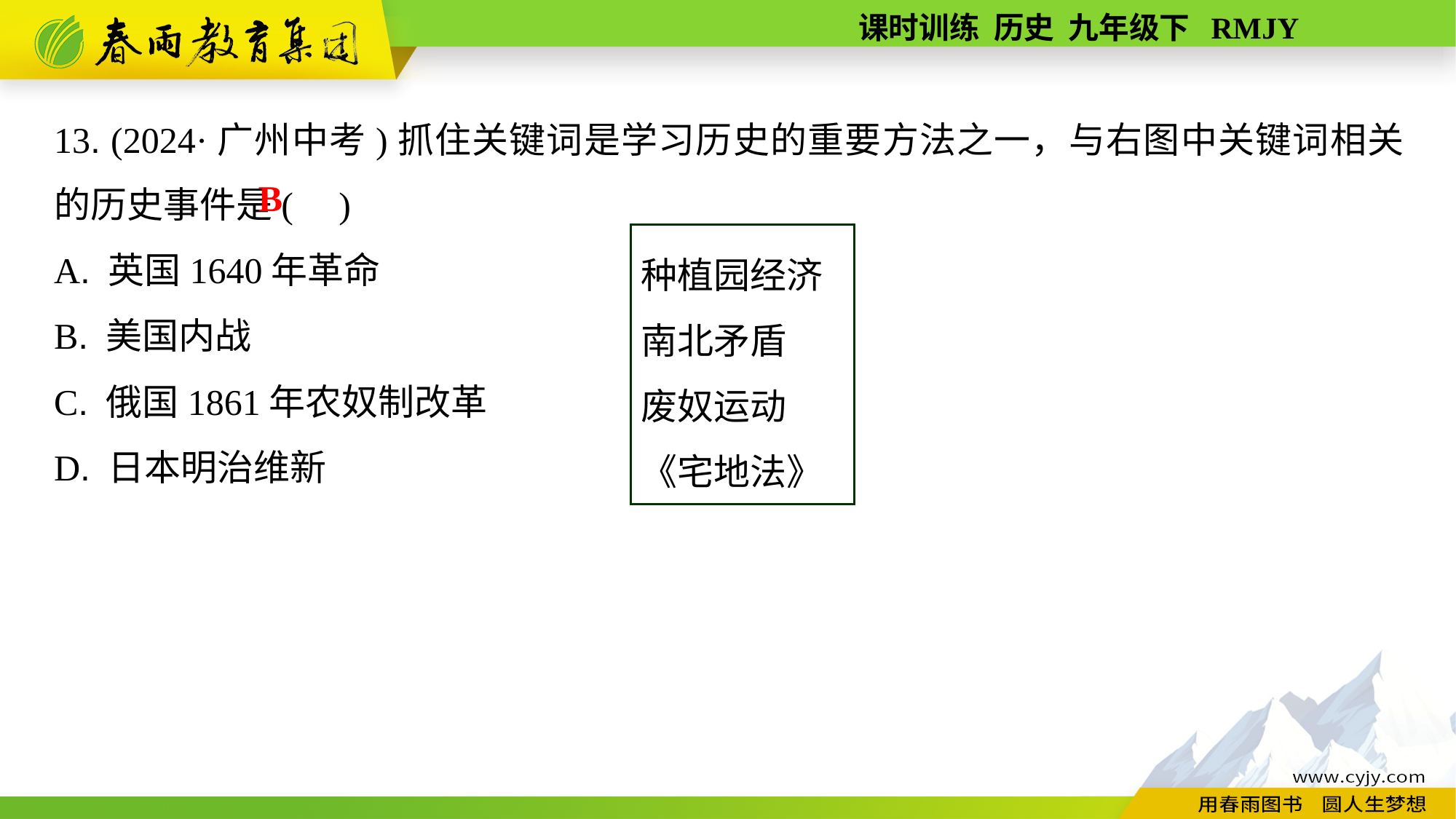

13. (2024·广州中考)抓住关键词是学习历史的重要方法之一，与右图中关键词相关的历史事件是(     )
A. 英国1640年革命
B. 美国内战
C. 俄国1861年农奴制改革
D. 日本明治维新
B

种植园经济
南北矛盾
废奴运动
《宅地法》